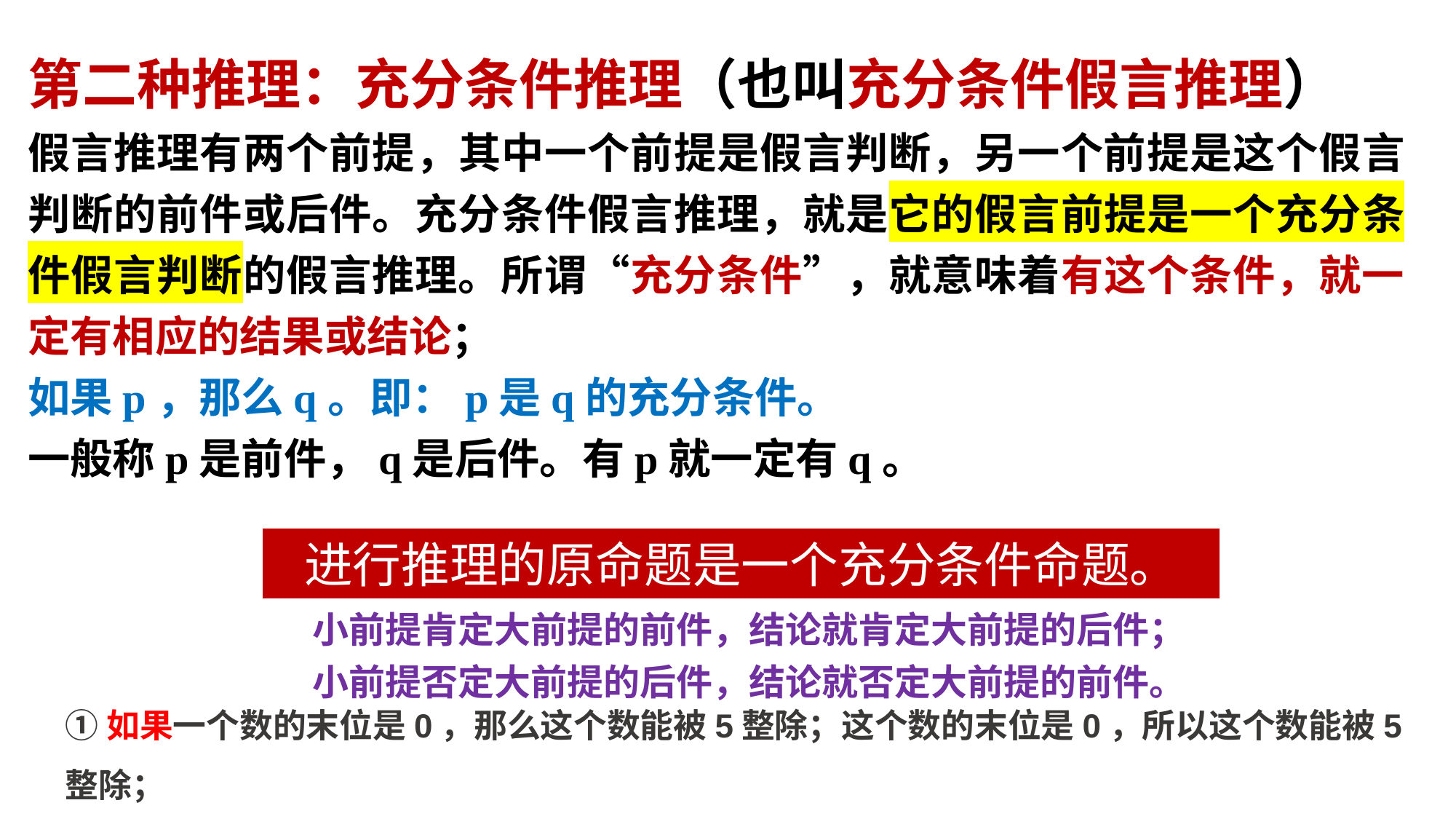

第二种推理：充分条件推理（也叫充分条件假言推理）
假言推理有两个前提，其中一个前提是假言判断，另一个前提是这个假言判断的前件或后件。充分条件假言推理，就是它的假言前提是一个充分条件假言判断的假言推理。所谓“充分条件”，就意味着有这个条件，就一定有相应的结果或结论；
如果p，那么q。即：p是q的充分条件。
一般称p是前件，q是后件。有p就一定有q。
进行推理的原命题是一个充分条件命题。
小前提肯定大前提的前件，结论就肯定大前提的后件；
小前提否定大前提的后件，结论就否定大前提的前件。
①如果一个数的末位是0，那么这个数能被5整除；这个数的末位是0，所以这个数能被5整除；
②如果一个图形是正方形，那么它的四边相等；这个图形四边不相等，所以，它不是正方形。